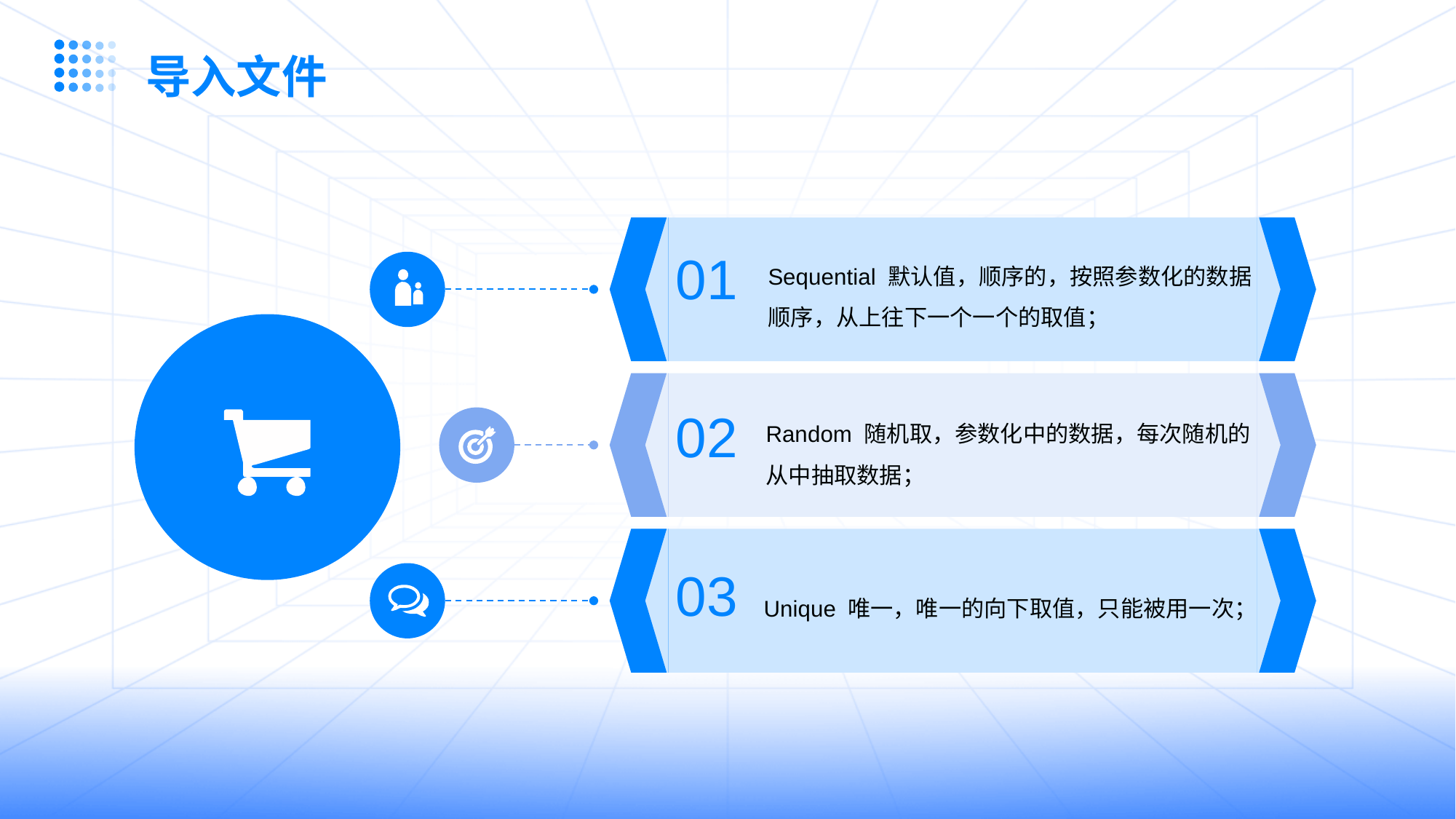

导入文件

Sequential 默认值，顺序的，按照参数化的数据顺序，从上往下一个一个的取值；

01

Random 随机取，参数化中的数据，每次随机的从中抽取数据；

02

Unique 唯一，唯一的向下取值，只能被用一次；

03